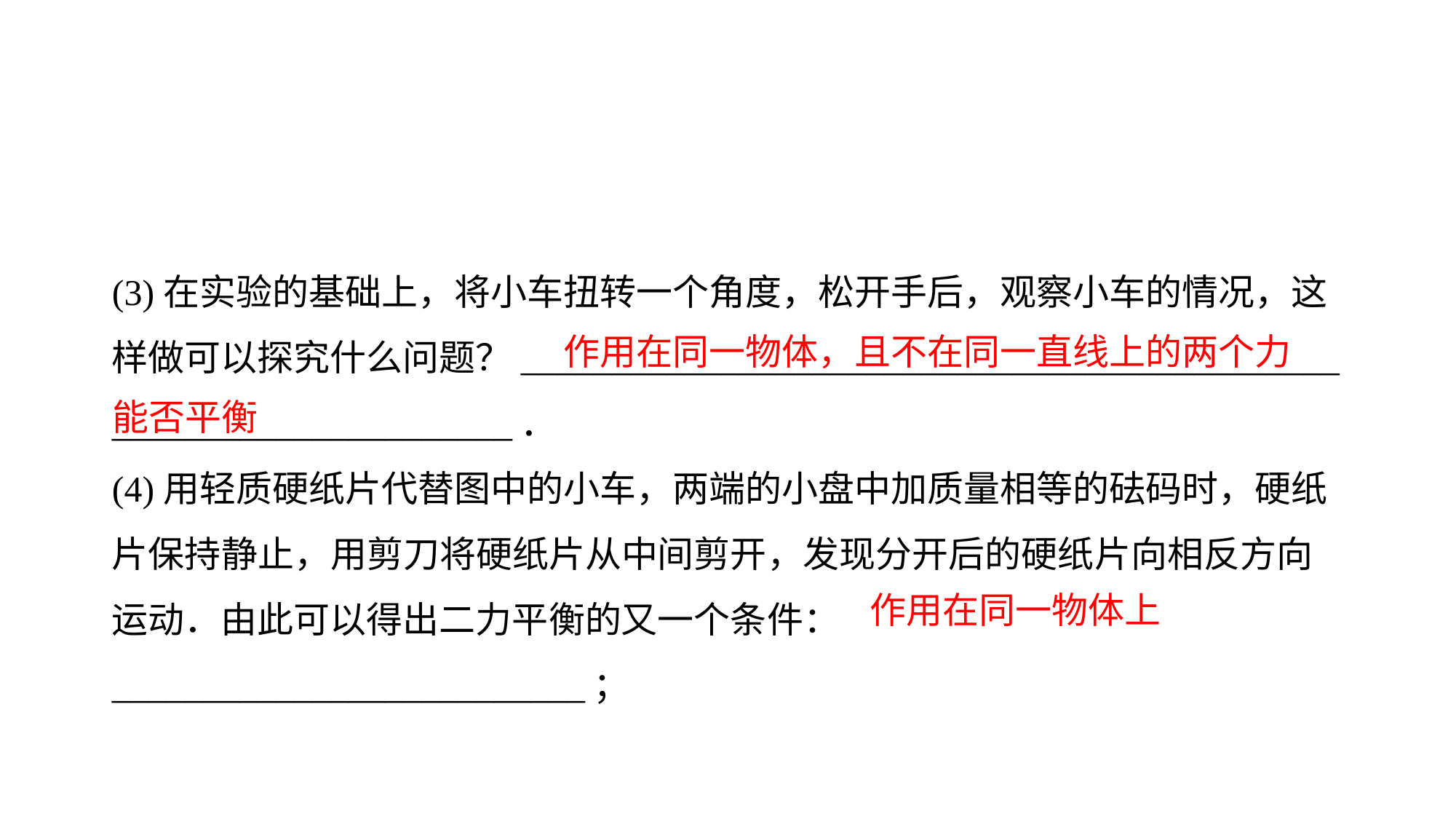

(3)在实验的基础上，将小车扭转一个角度，松开手后，观察小车的情况，这样做可以探究什么问题？_____________________________________________
______________________．
(4)用轻质硬纸片代替图中的小车，两端的小盘中加质量相等的砝码时，硬纸片保持静止，用剪刀将硬纸片从中间剪开，发现分开后的硬纸片向相反方向运动．由此可以得出二力平衡的又一个条件：__________________________；
                                                      作用在同一物体，且不在同一直线上的两个力能否平衡
作用在同一物体上